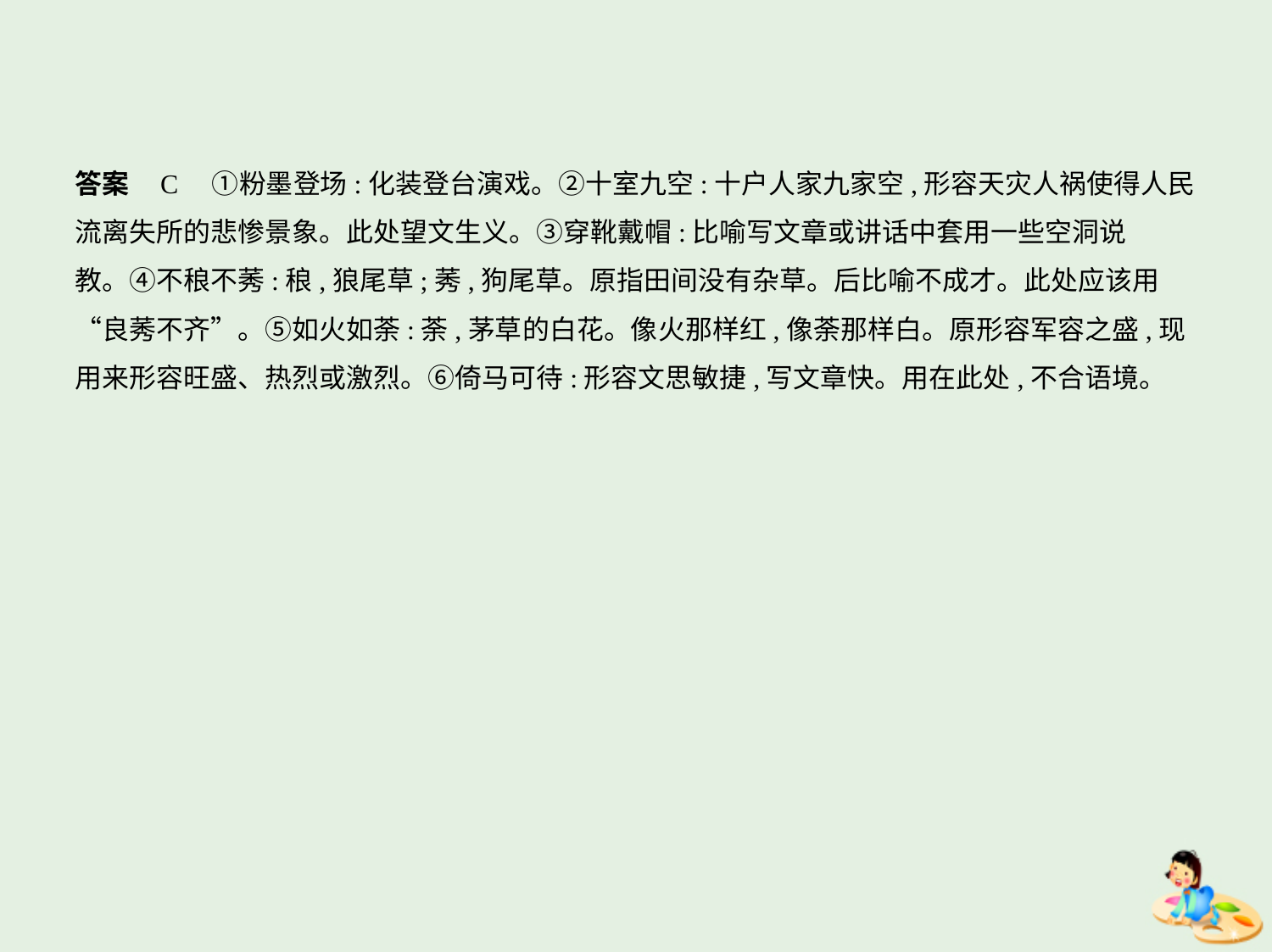

答案    C　①粉墨登场:化装登台演戏。②十室九空:十户人家九家空,形容天灾人祸使得人民
流离失所的悲惨景象。此处望文生义。③穿靴戴帽:比喻写文章或讲话中套用一些空洞说
教。④不稂不莠:稂,狼尾草;莠,狗尾草。原指田间没有杂草。后比喻不成才。此处应该用
“良莠不齐”。⑤如火如荼:荼,茅草的白花。像火那样红,像荼那样白。原形容军容之盛,现
用来形容旺盛、热烈或激烈。⑥倚马可待:形容文思敏捷,写文章快。用在此处,不合语境。